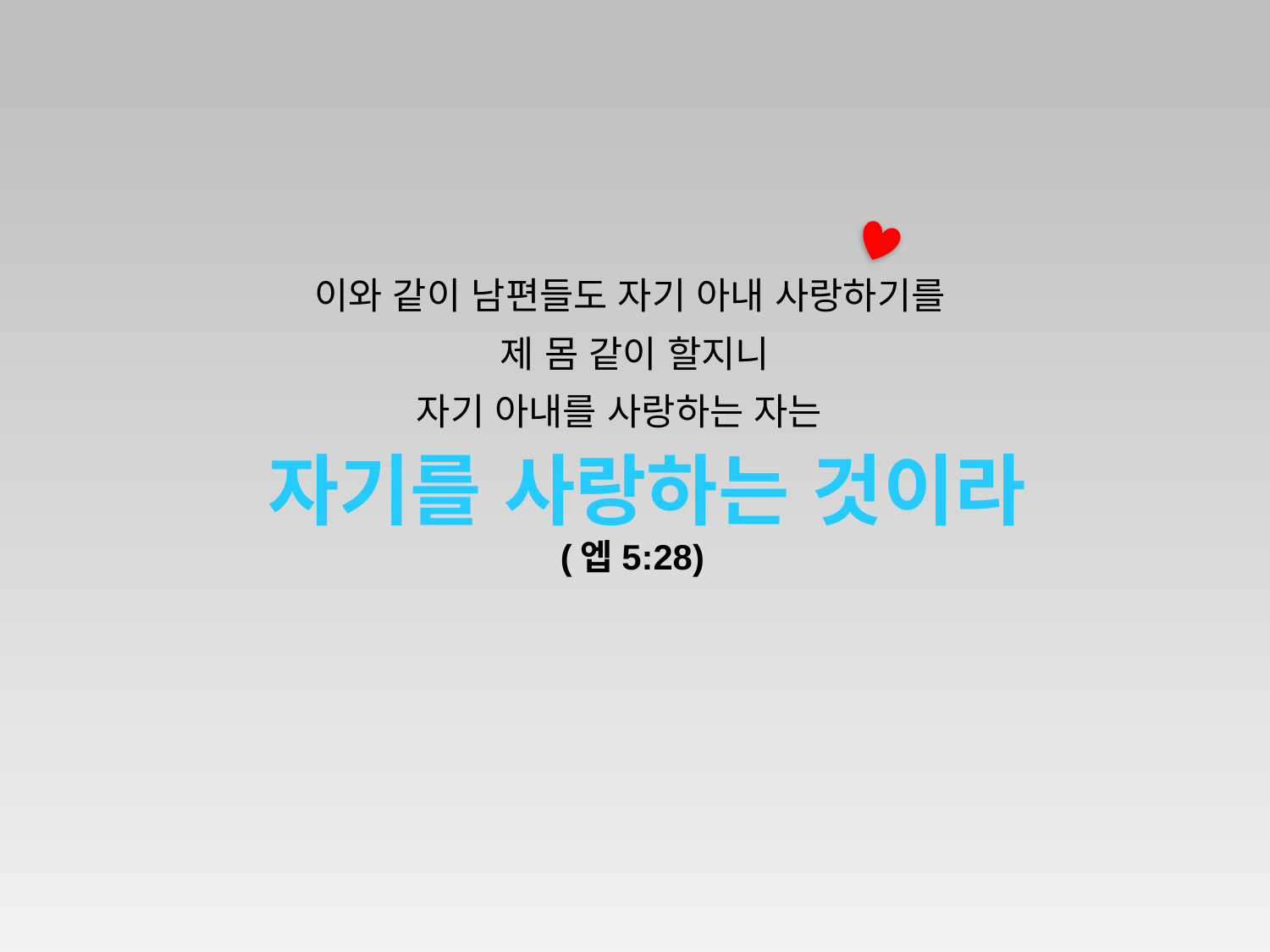

이와 같이 남편들도 자기 아내 사랑하기를
제 몸 같이 할지니
자기 아내를 사랑하는 자는
자기를 사랑하는 것이라
(엡5:28)